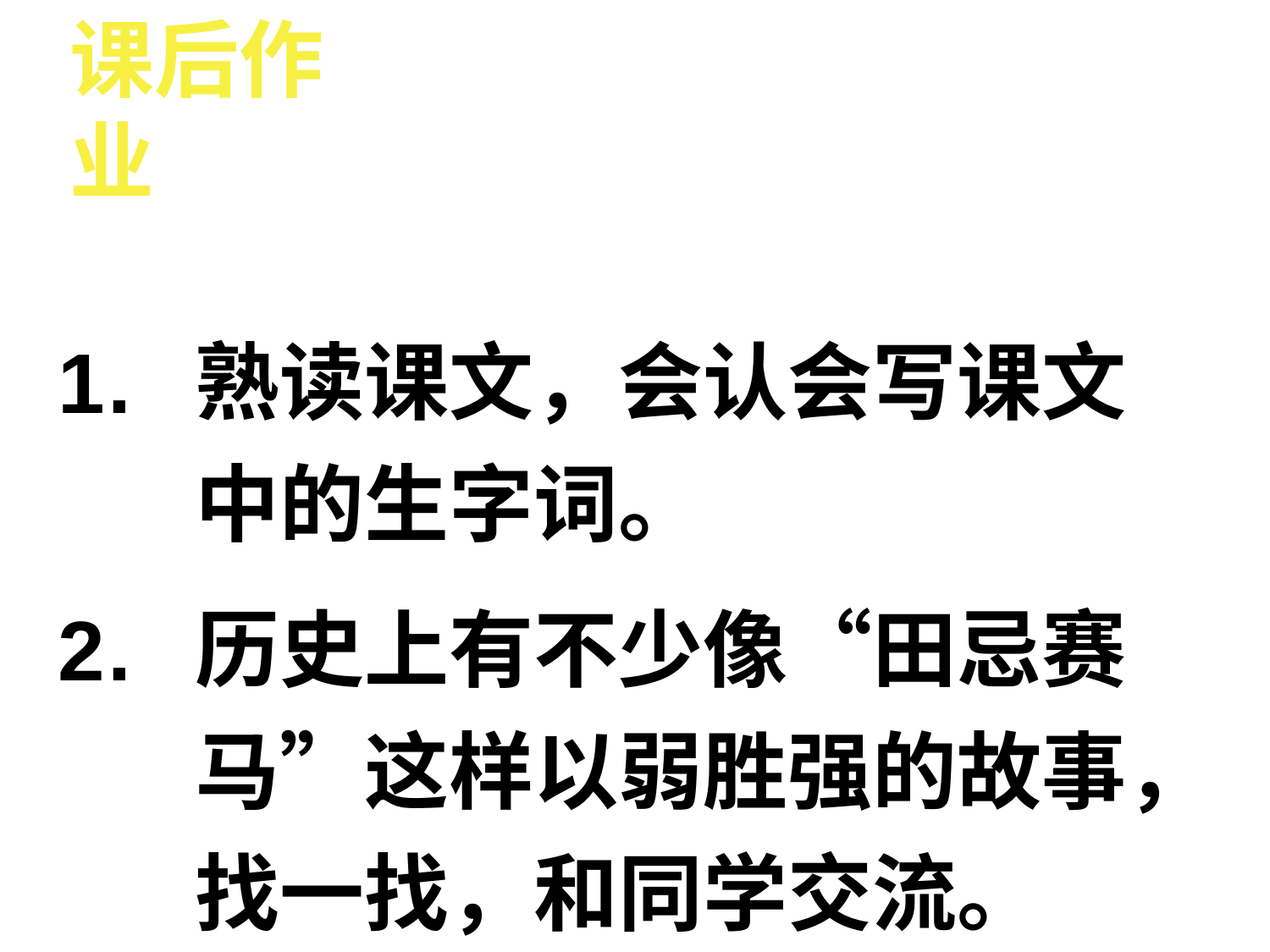

课后作业
熟读课文，会认会写课文中的生字词。
历史上有不少像“田忌赛马”这样以弱胜强的故事，找一找，和同学交流。